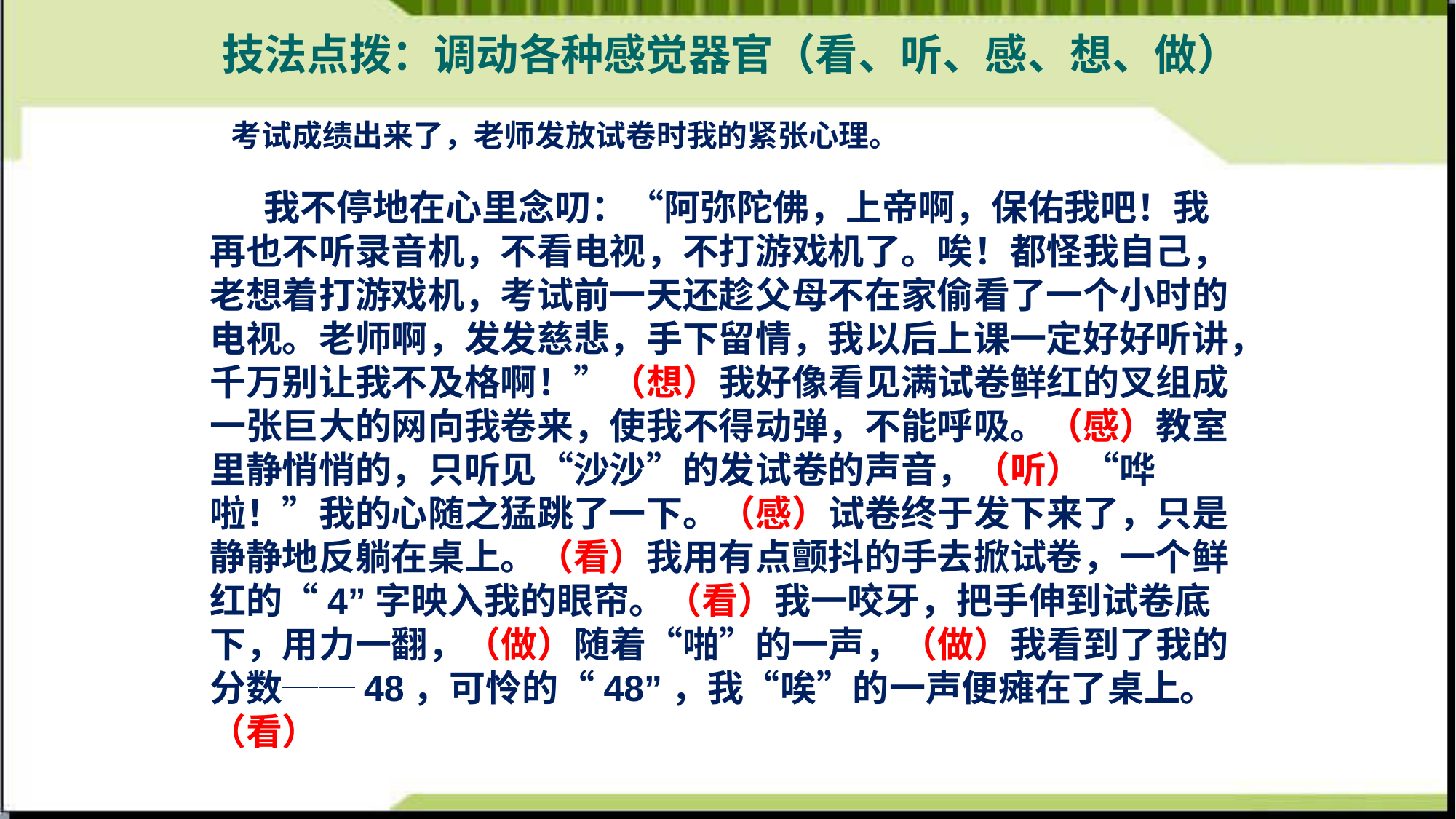

技法点拨：调动各种感觉器官（看、听、感、想、做）
考试成绩出来了，老师发放试卷时我的紧张心理。

       我不停地在心里念叨：“阿弥陀佛，上帝啊，保佑我吧！我再也不听录音机，不看电视，不打游戏机了。唉！都怪我自己，老想着打游戏机，考试前一天还趁父母不在家偷看了一个小时的电视。老师啊，发发慈悲，手下留情，我以后上课一定好好听讲，千万别让我不及格啊！”（想）我好像看见满试卷鲜红的叉组成一张巨大的网向我卷来，使我不得动弹，不能呼吸。（感）教室里静悄悄的，只听见“沙沙”的发试卷的声音，（听）“哗啦！”我的心随之猛跳了一下。（感）试卷终于发下来了，只是静静地反躺在桌上。（看）我用有点颤抖的手去掀试卷，一个鲜红的“4”字映入我的眼帘。（看）我一咬牙，把手伸到试卷底下，用力一翻，（做）随着“啪”的一声，（做）我看到了我的分数──48，可怜的“48”，我“唉”的一声便瘫在了桌上。（看）